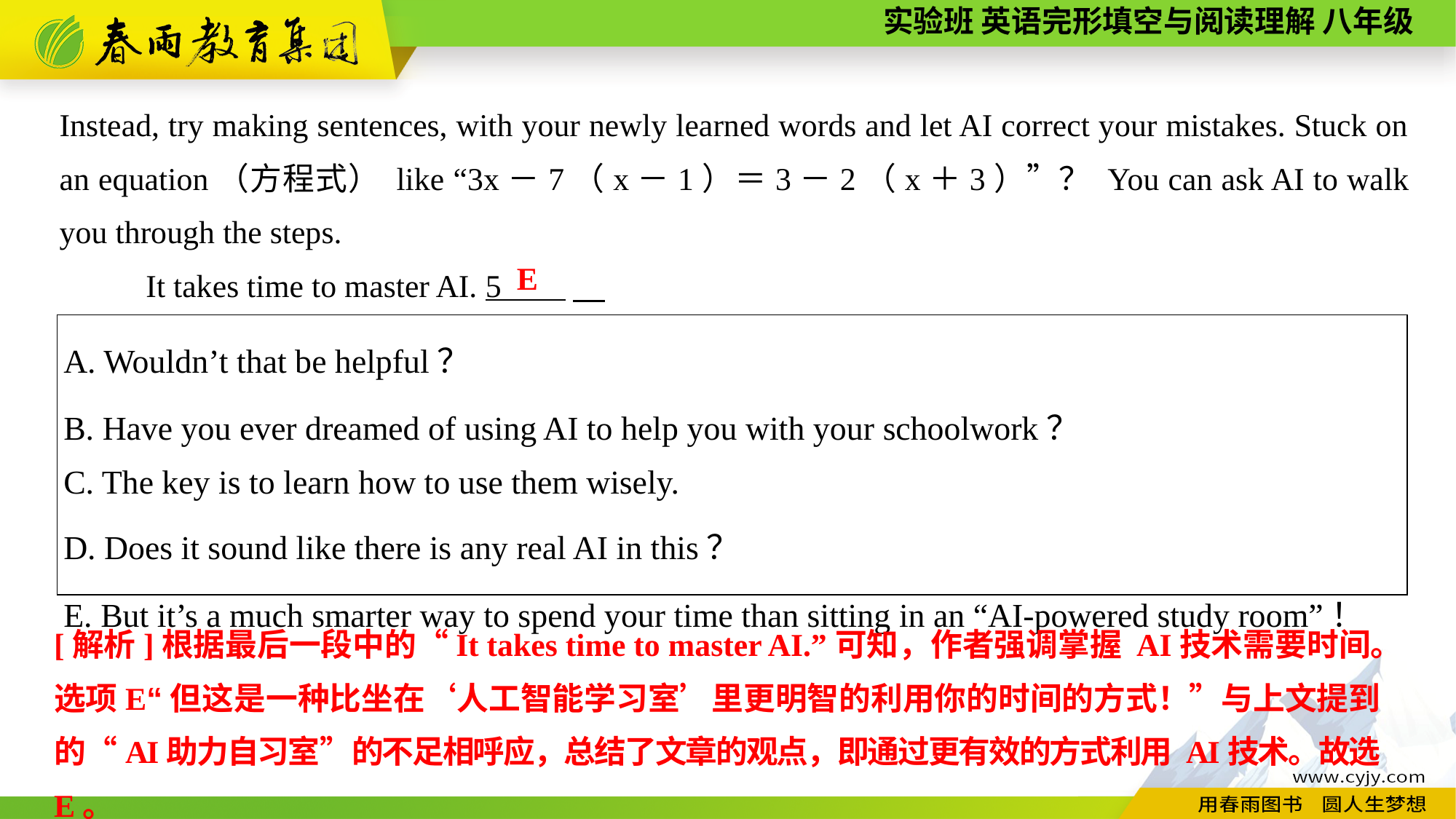

Instead, try making sentences, with your newly learned words and let AI correct your mistakes. Stuck on an equation（方程式） like “3x－7（x－1）＝3－2（x＋3）”？ You can ask AI to walk you through the steps.
It takes time to master AI. 5       .
E
| A. Wouldn’t that be helpful？ B. Have you ever dreamed of using AI to help you with your schoolwork？ C. The key is to learn how to use them wisely. D. Does it sound like there is any real AI in this？ E. But it’s a much smarter way to spend your time than sitting in an “AI-powered study room”！ |
| --- |
[解析]根据最后一段中的“It takes time to master AI.”可知，作者强调掌握 AI技术需要时间。选项E“但这是一种比坐在‘人工智能学习室’里更明智的利用你的时间的方式！”与上文提到的“AI助力自习室”的不足相呼应，总结了文章的观点，即通过更有效的方式利用 AI技术。故选E。